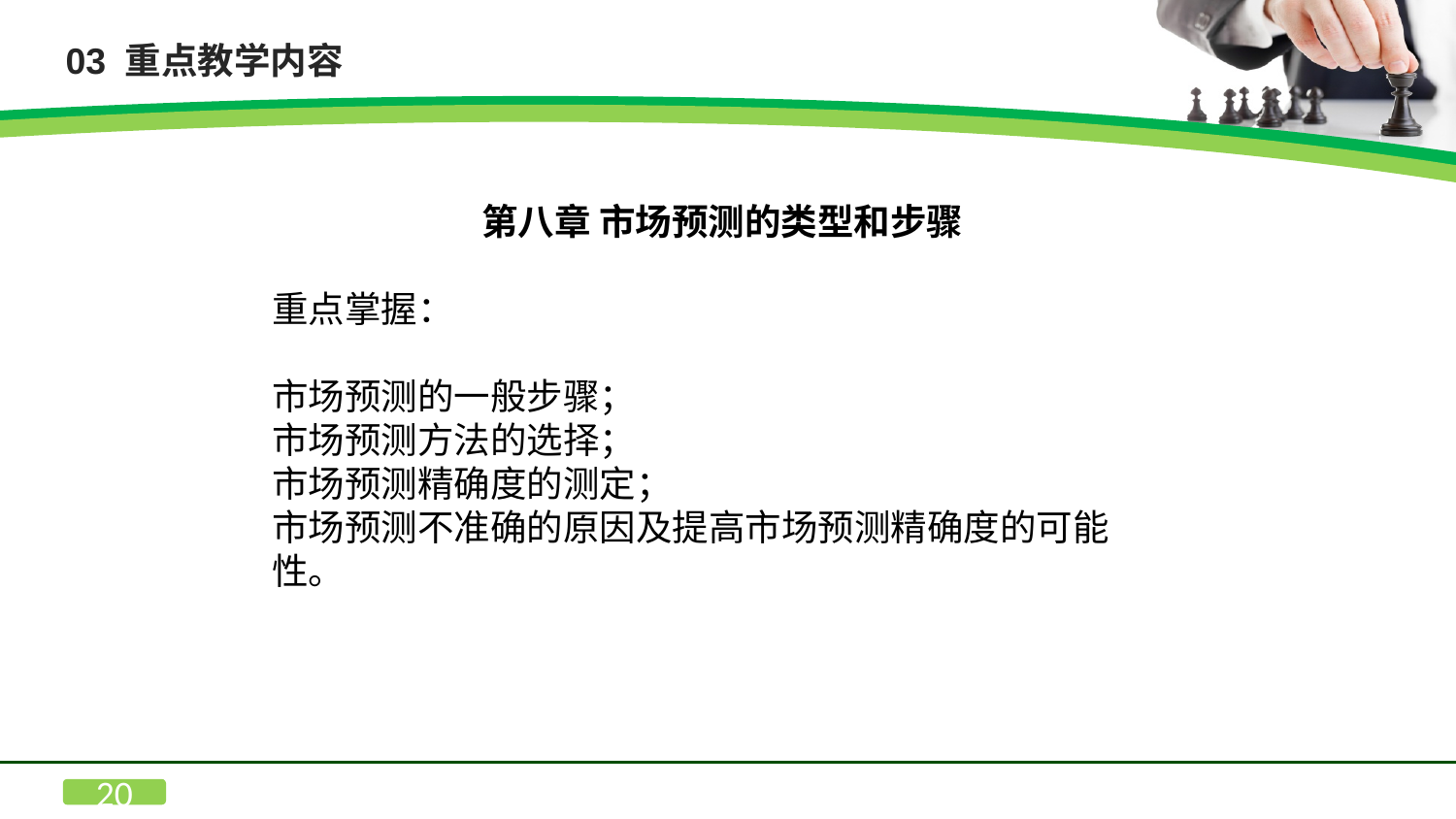

03 重点教学内容
第八章 市场预测的类型和步骤

重点掌握：

市场预测的一般步骤；
市场预测方法的选择；
市场预测精确度的测定；
市场预测不准确的原因及提高市场预测精确度的可能性。